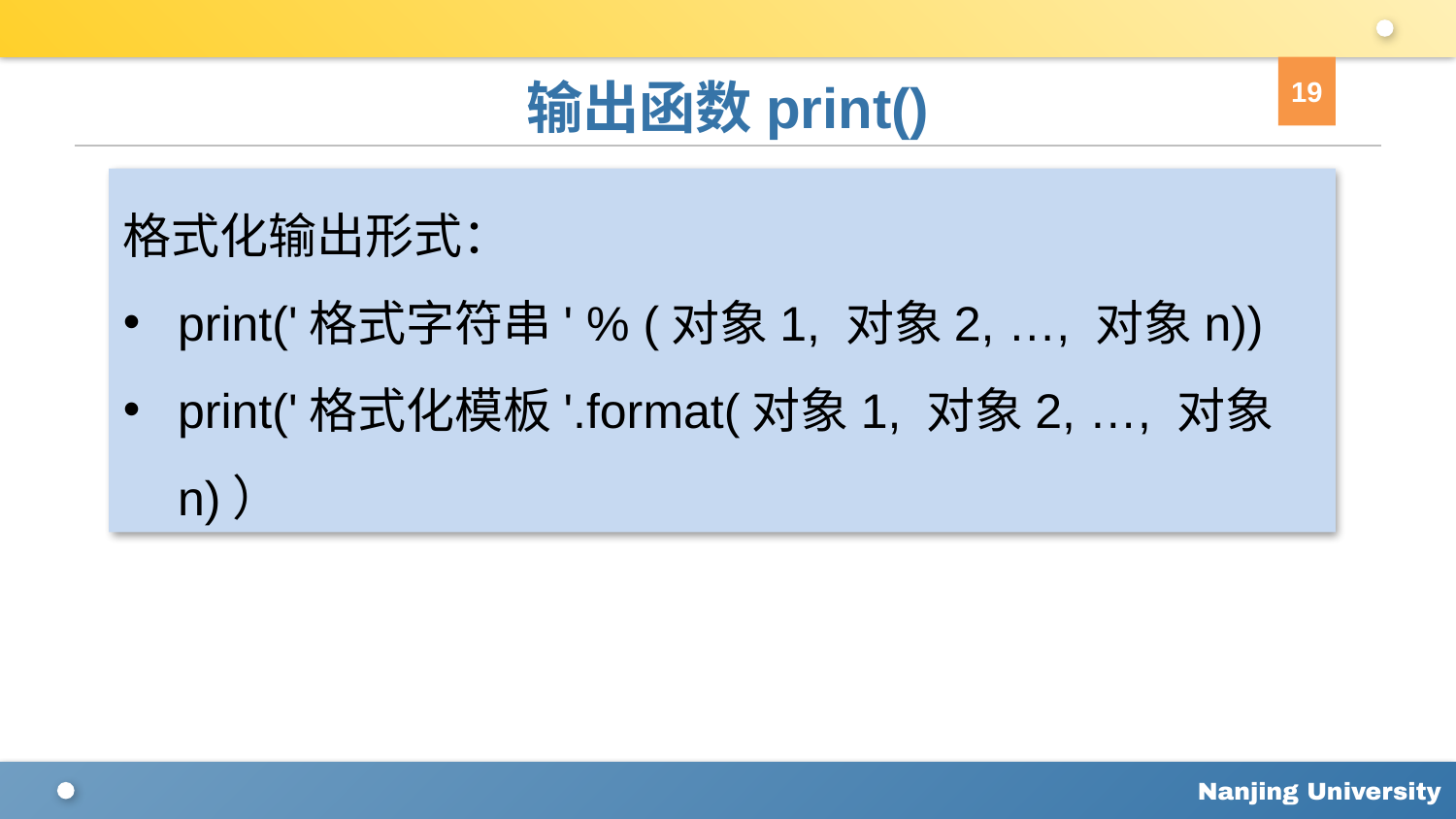

19
# 输出函数print()
格式化输出形式：
print('格式字符串' % (对象1, 对象2, …, 对象n))
print('格式化模板'.format(对象1, 对象2, …, 对象n)）